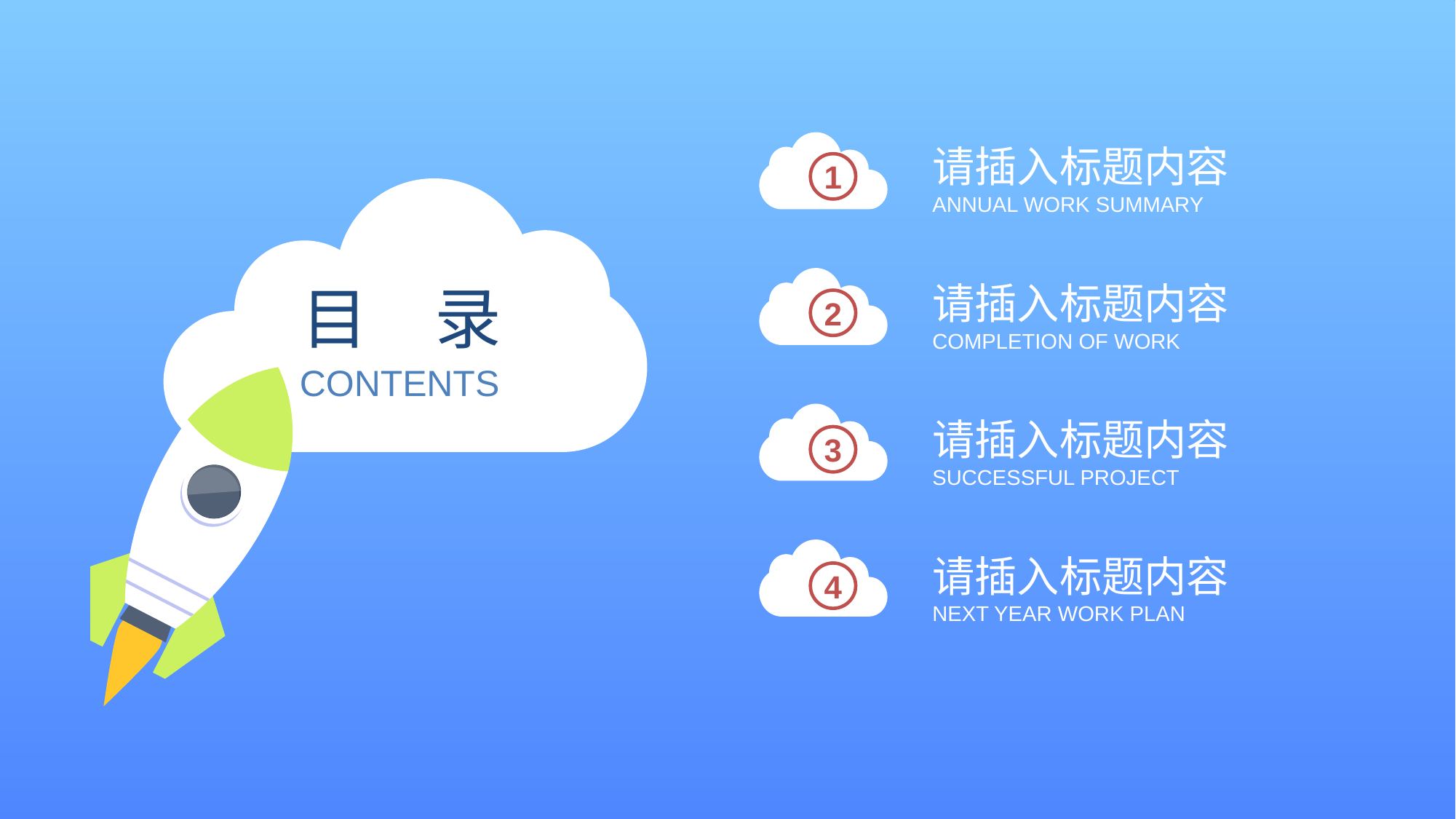

请插入标题内容
ANNUAL WORK SUMMARY
1

目　录
CONTENTS
请插入标题内容
COMPLETION OF WORK
2

请插入标题内容
SUCCESSFUL PROJECT
3

请插入标题内容
NEXT YEAR WORK PLAN
4